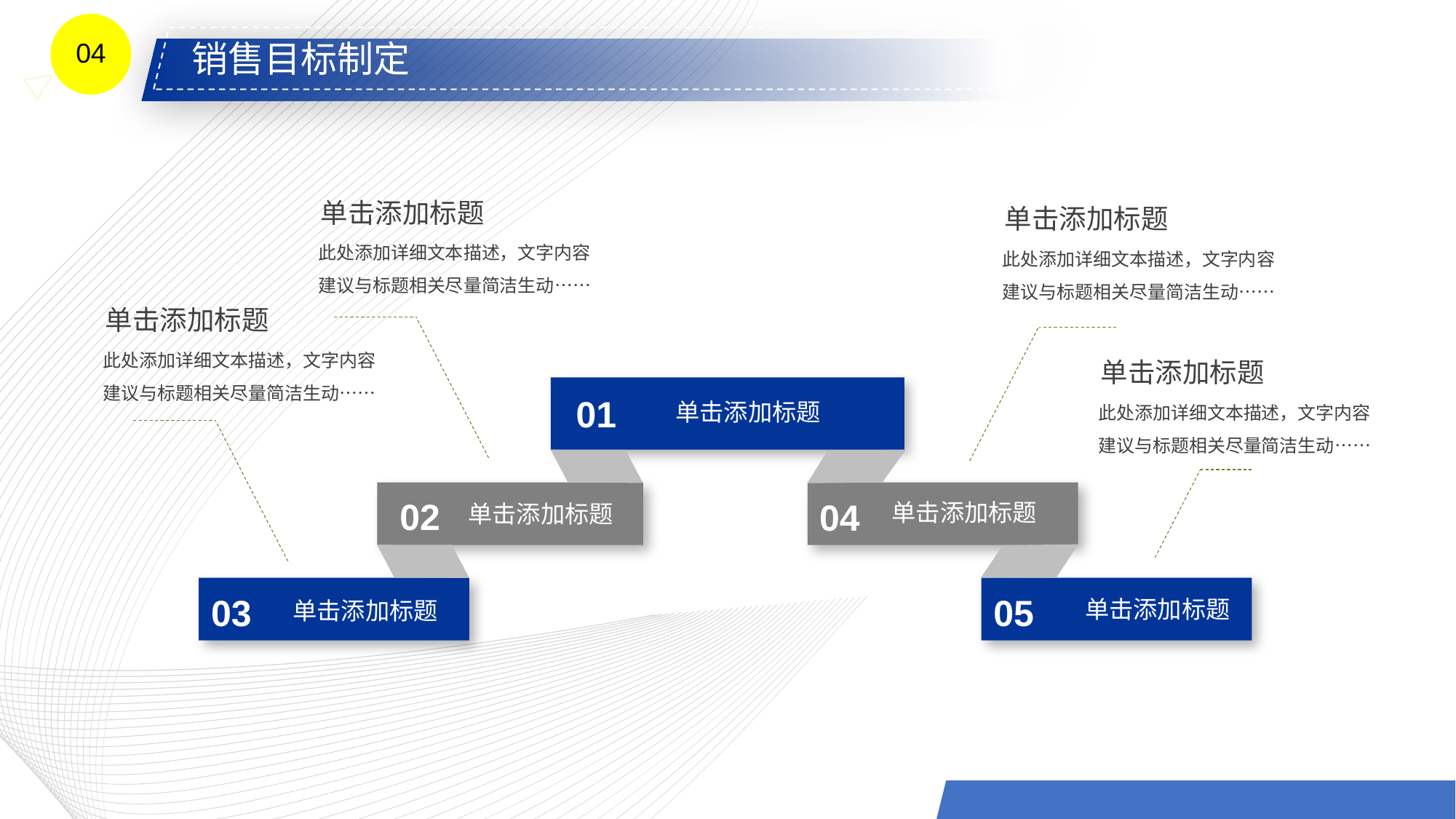

04
销售目标制定
单击添加标题
单击添加标题
此处添加详细文本描述，文字内容建议与标题相关尽量简洁生动……
此处添加详细文本描述，文字内容建议与标题相关尽量简洁生动……
单击添加标题
此处添加详细文本描述，文字内容建议与标题相关尽量简洁生动……
单击添加标题

此处添加详细文本描述，文字内容建议与标题相关尽量简洁生动……
01
单击添加标题

02
04
单击添加标题
单击添加标题

03
05
单击添加标题
单击添加标题